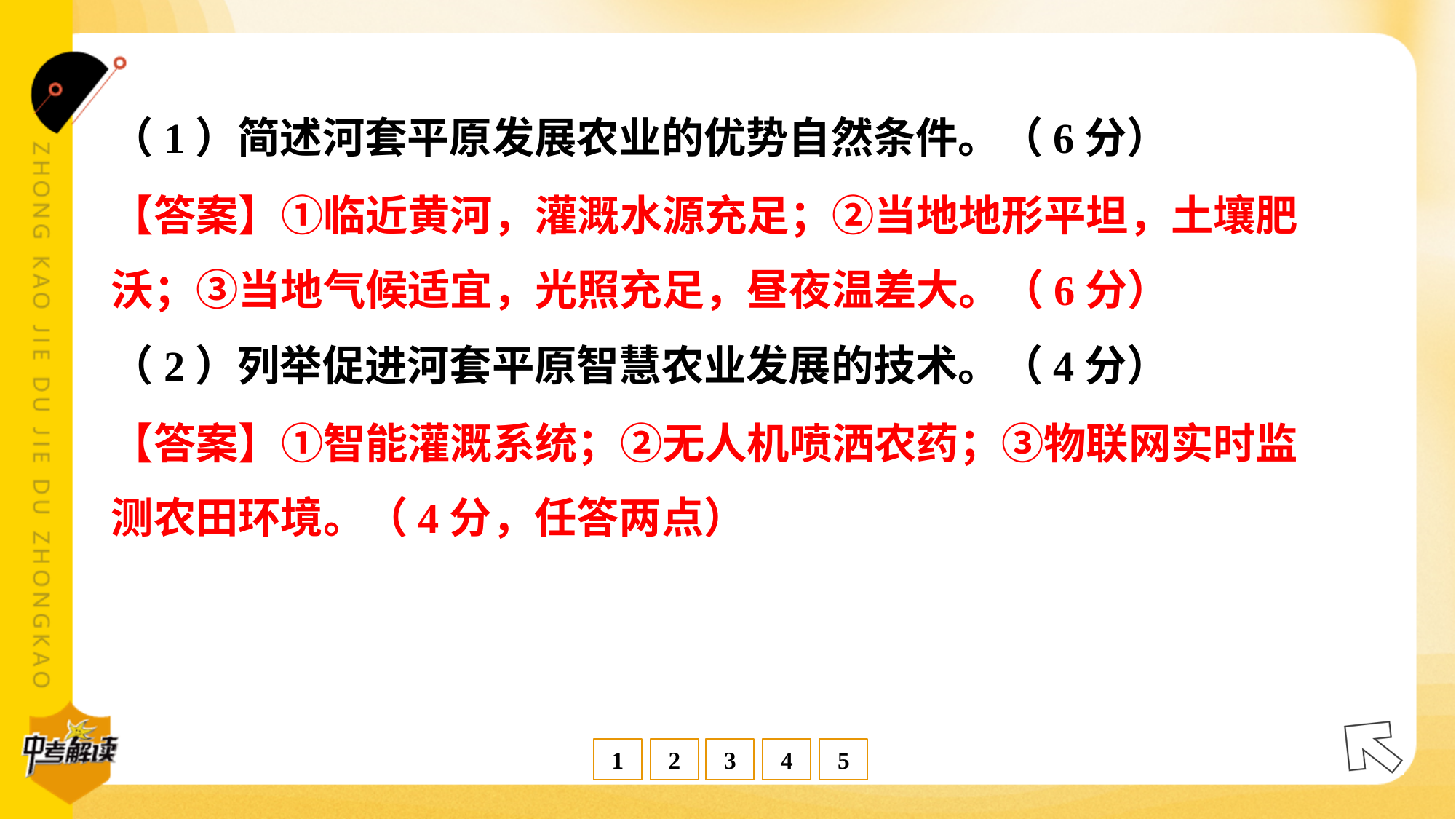

（1）简述河套平原发展农业的优势自然条件。（6分）
【答案】①临近黄河，灌溉水源充足；②当地地形平坦，土壤肥
沃；③当地气候适宜，光照充足，昼夜温差大。（6分）
（2）列举促进河套平原智慧农业发展的技术。（4分）
【答案】①智能灌溉系统；②无人机喷洒农药；③物联网实时监
测农田环境。（4分，任答两点）